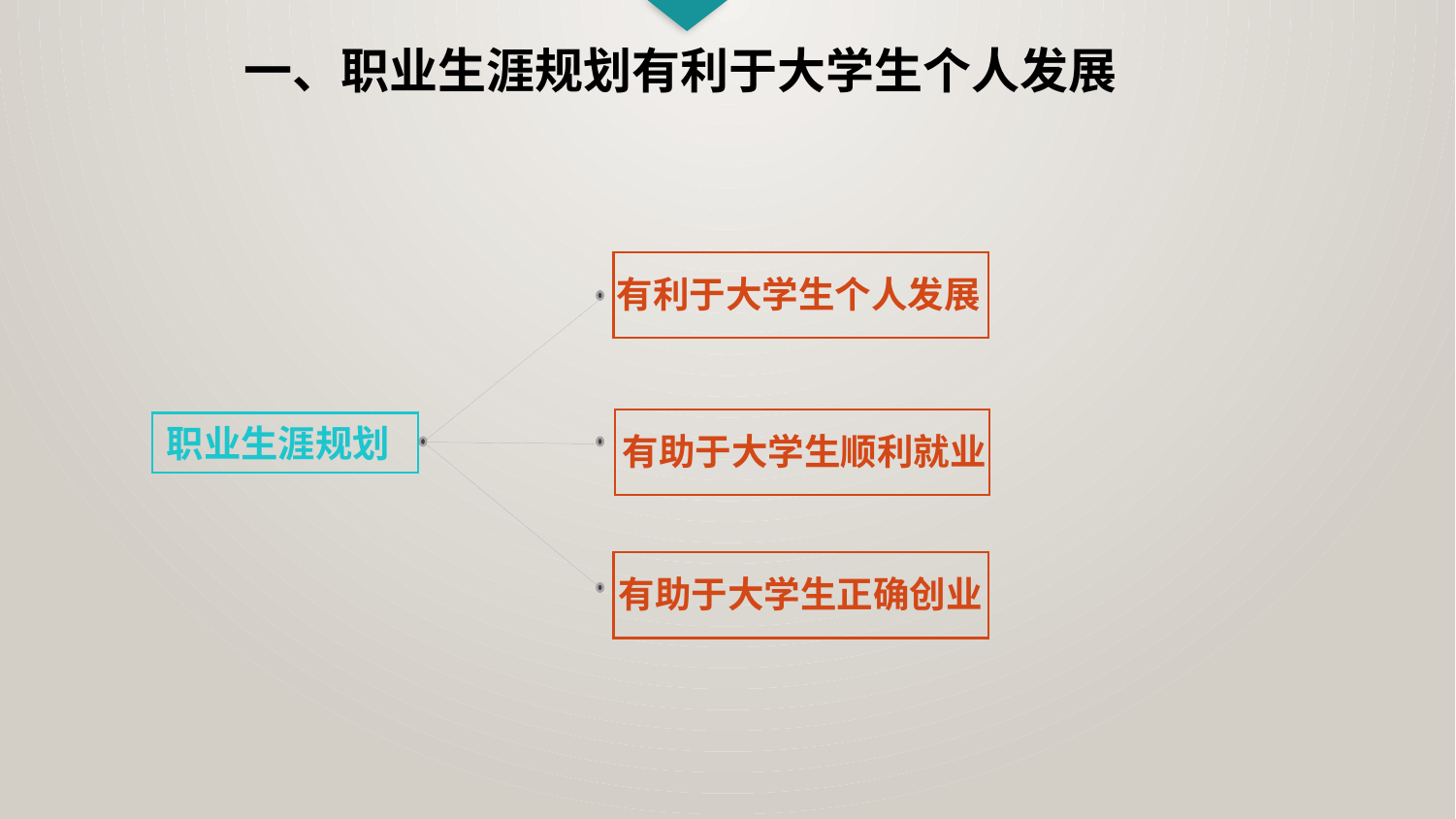

一、职业生涯规划有利于大学生个人发展

有利于大学生个人发展

职业生涯规划
有助于大学生顺利就业

有助于大学生正确创业
71